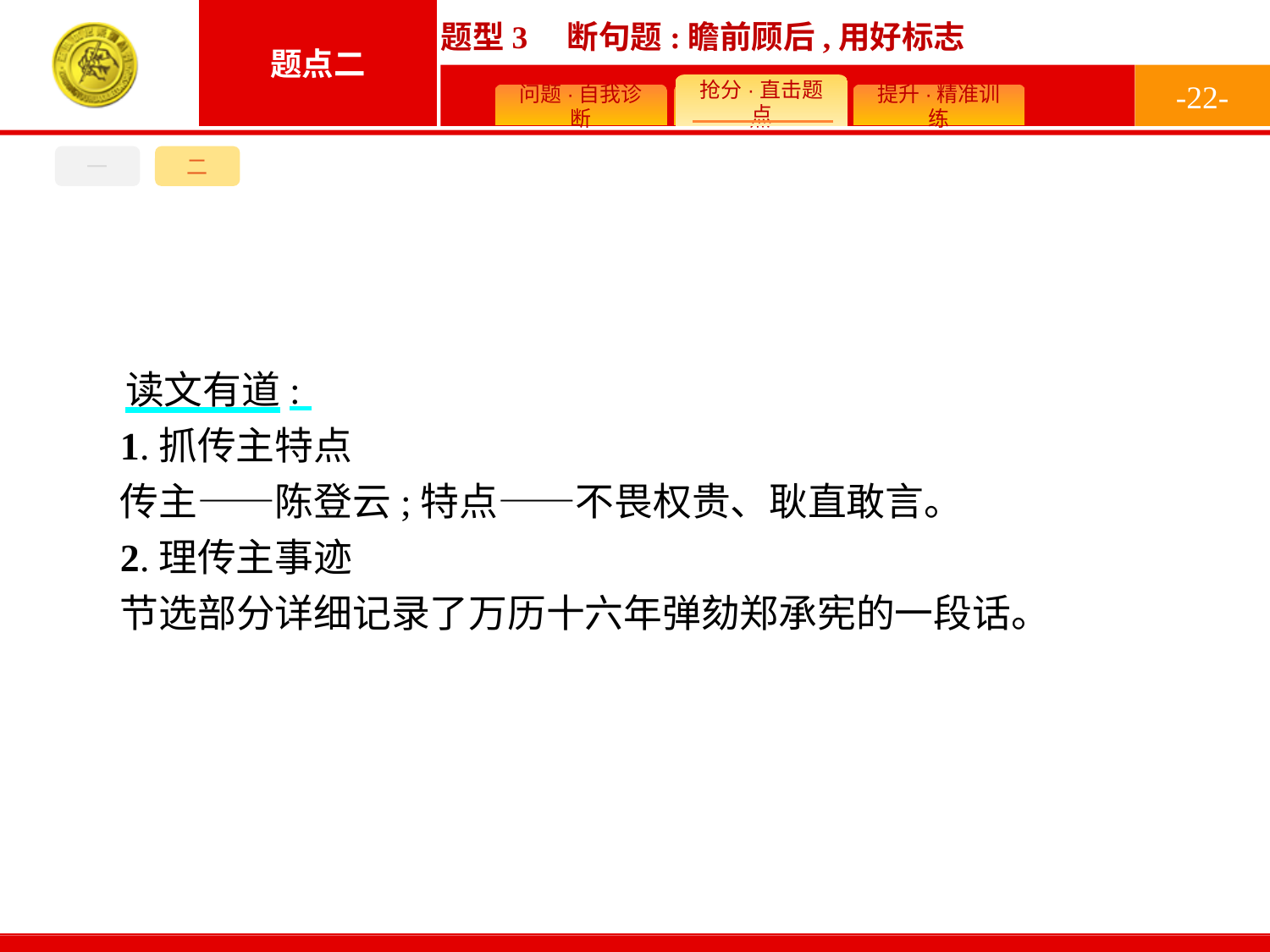

-22-
一
二
读文有道:
1.抓传主特点
传主——陈登云;特点——不畏权贵、耿直敢言。
2.理传主事迹
节选部分详细记录了万历十六年弹劾郑承宪的一段话。